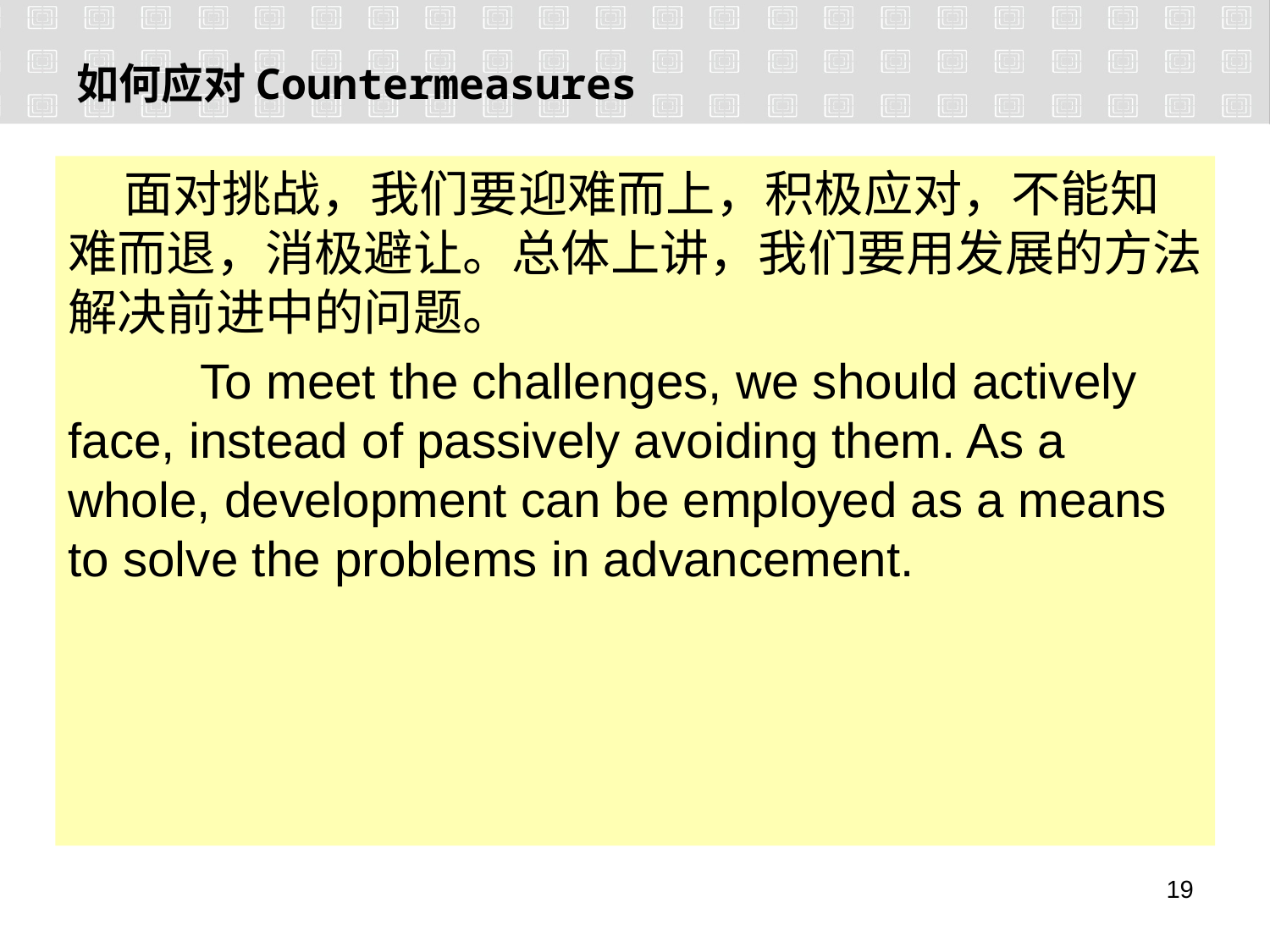

# 如何应对Countermeasures
    面对挑战，我们要迎难而上，积极应对，不能知难而退，消极避让。总体上讲，我们要用发展的方法解决前进中的问题。
     To meet the challenges, we should actively face, instead of passively avoiding them. As a whole, development can be employed as a means to solve the problems in advancement.

19